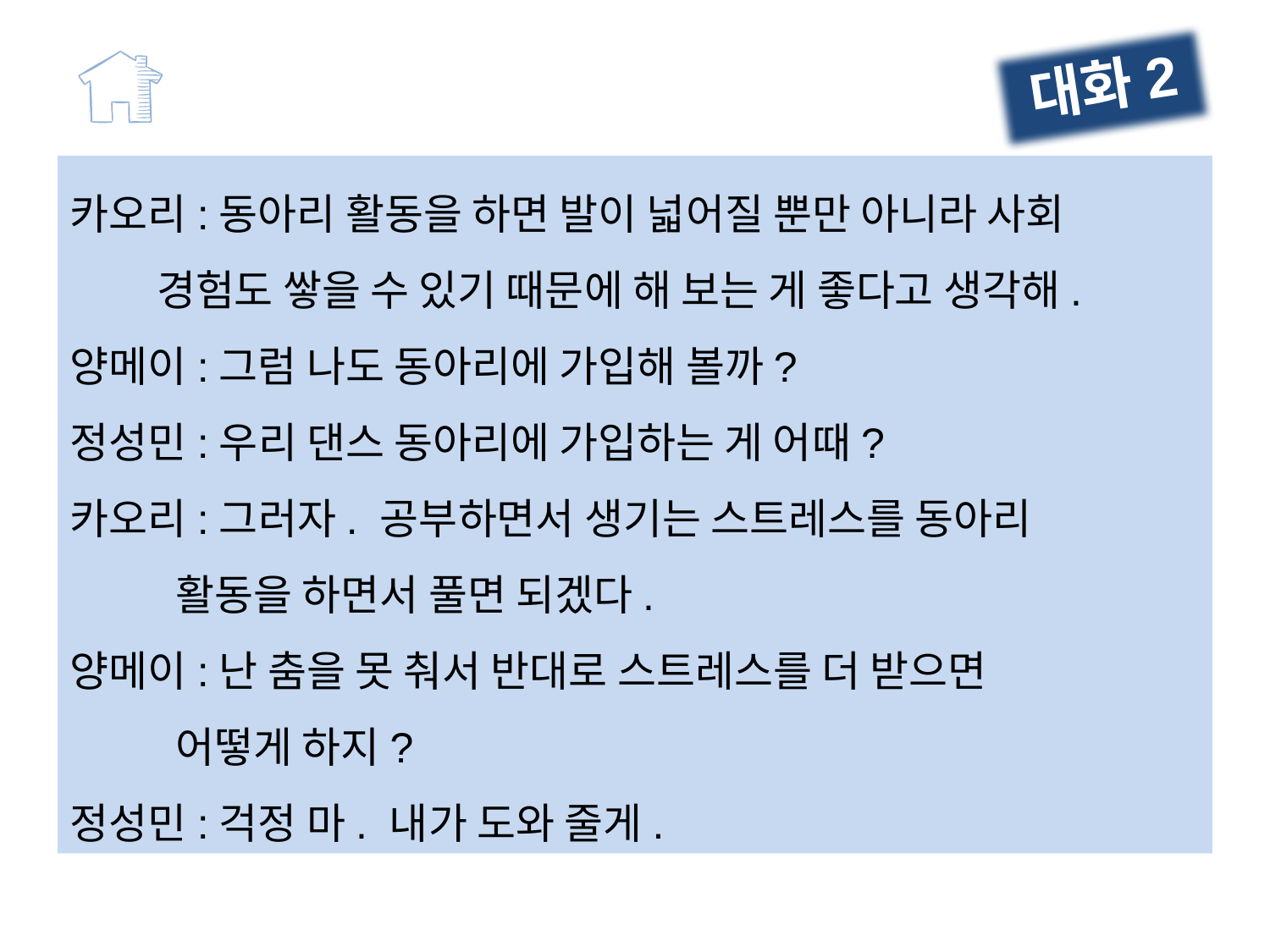

대화2

카오리:동아리 활동을 하면 발이 넓어질 뿐만 아니라 사회
        경험도 쌓을 수 있기 때문에 해 보는 게 좋다고 생각해.
양메이:그럼 나도 동아리에 가입해 볼까?
정성민:우리 댄스 동아리에 가입하는 게 어때?
카오리:그러자. 공부하면서 생기는 스트레스를 동아리
          활동을 하면서 풀면 되겠다.
양메이:난 춤을 못 춰서 반대로 스트레스를 더 받으면
          어떻게 하지?
정성민:걱정 마. 내가 도와 줄게.